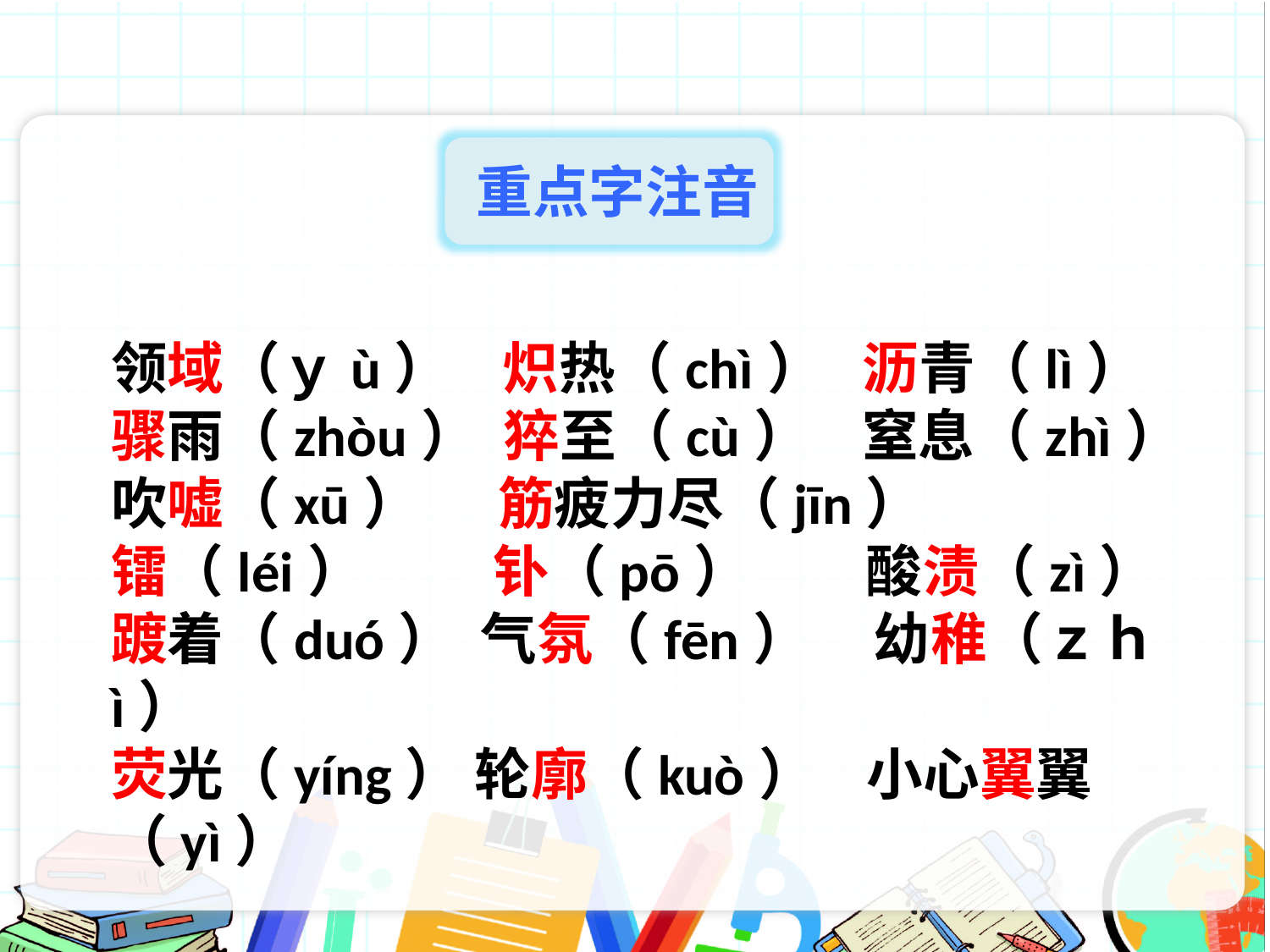

重点字注音
领域（ｙù）    炽热（chì）   沥青（lì）
骤雨（zhòu）  猝至（cù）    窒息（zhì）
吹嘘（xū）      筋疲力尽（jīn）
镭（léi）          钋（pō）         酸渍（zì）
踱着（duó）  气氛（fēn）     幼稚（ｚｈì）
荧光（yíng） 轮廓（kuò）    小心翼翼（yì）